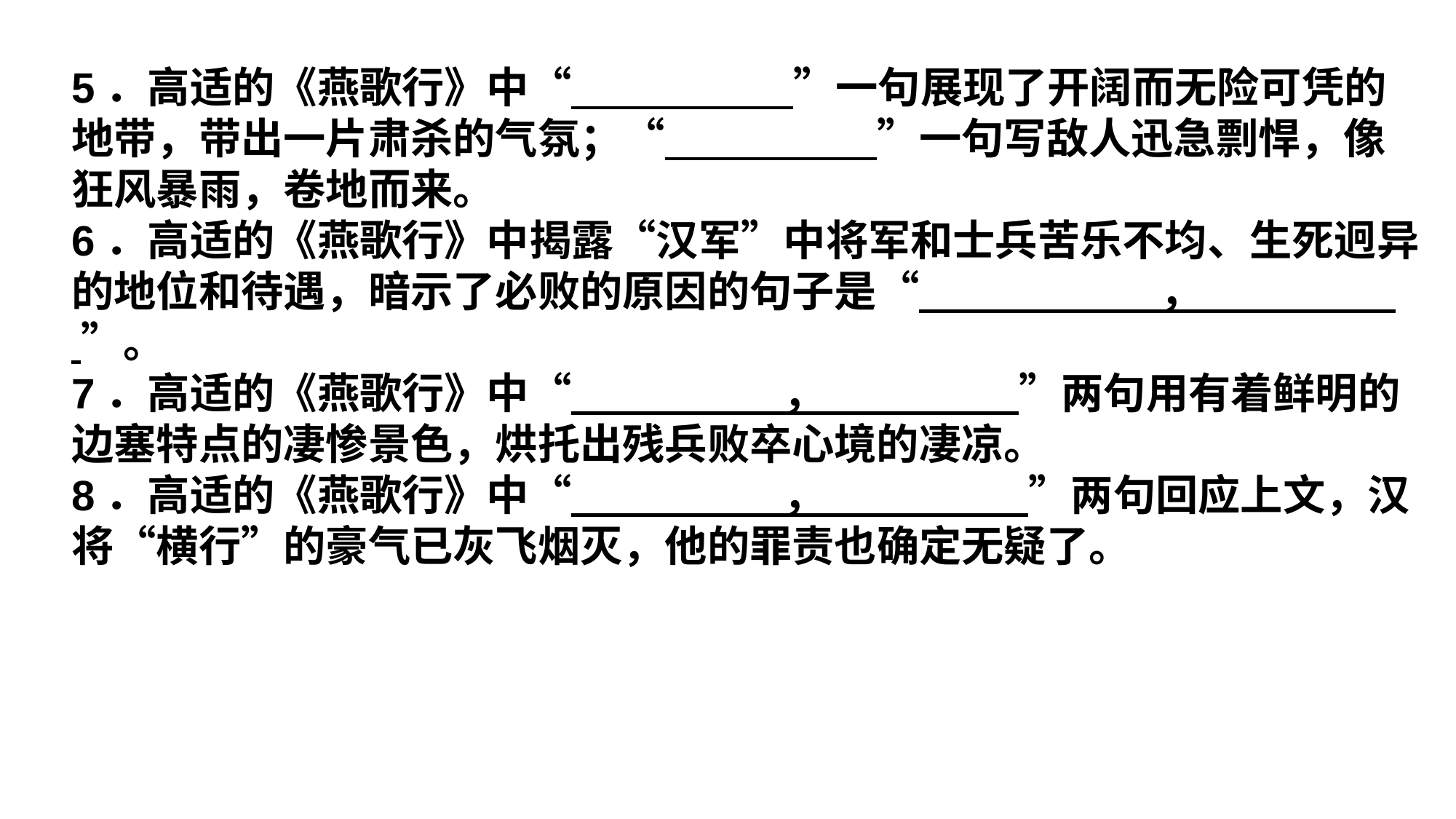

5．高适的《燕歌行》中“                       ”一句展现了开阔而无险可凭的地带，带出一片肃杀的气氛；“                      ”一句写敌人迅急剽悍，像狂风暴雨，卷地而来。
6．高适的《燕歌行》中揭露“汉军”中将军和士兵苦乐不均、生死迥异的地位和待遇，暗示了必败的原因的句子是“                         ，                      ”。
7．高适的《燕歌行》中“                      ，                    ”两句用有着鲜明的边塞特点的凄惨景色，烘托出残兵败卒心境的凄凉。
8．高适的《燕歌行》中“                      ，                     ”两句回应上文，汉将“横行”的豪气已灰飞烟灭，他的罪责也确定无疑了。